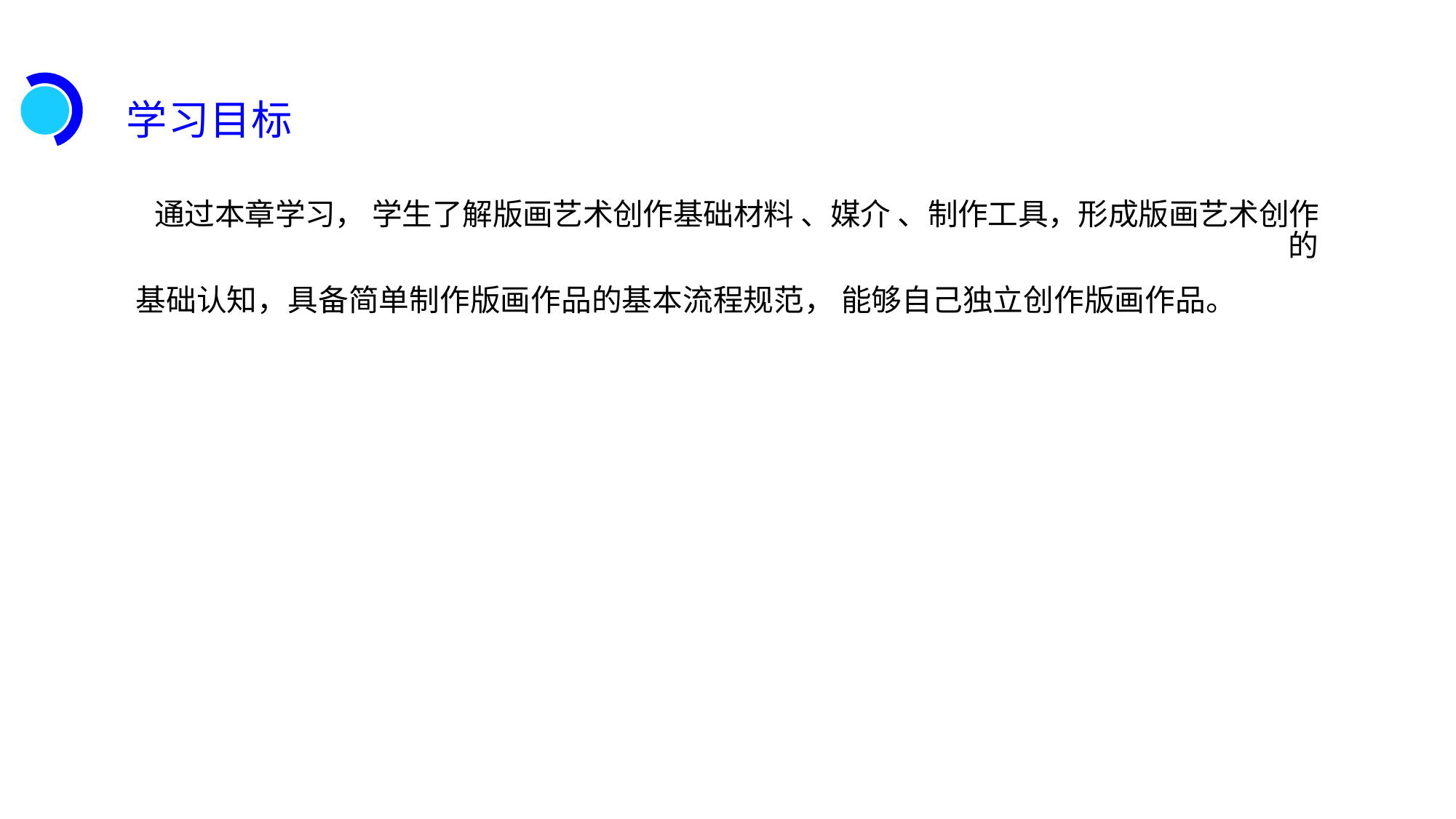

学习目标

通过本章学习， 学生了解版画艺术创作基础材料 、媒介 、制作工具，形成版画艺术创作的
基础认知，具备简单制作版画作品的基本流程规范， 能够自己独立创作版画作品。